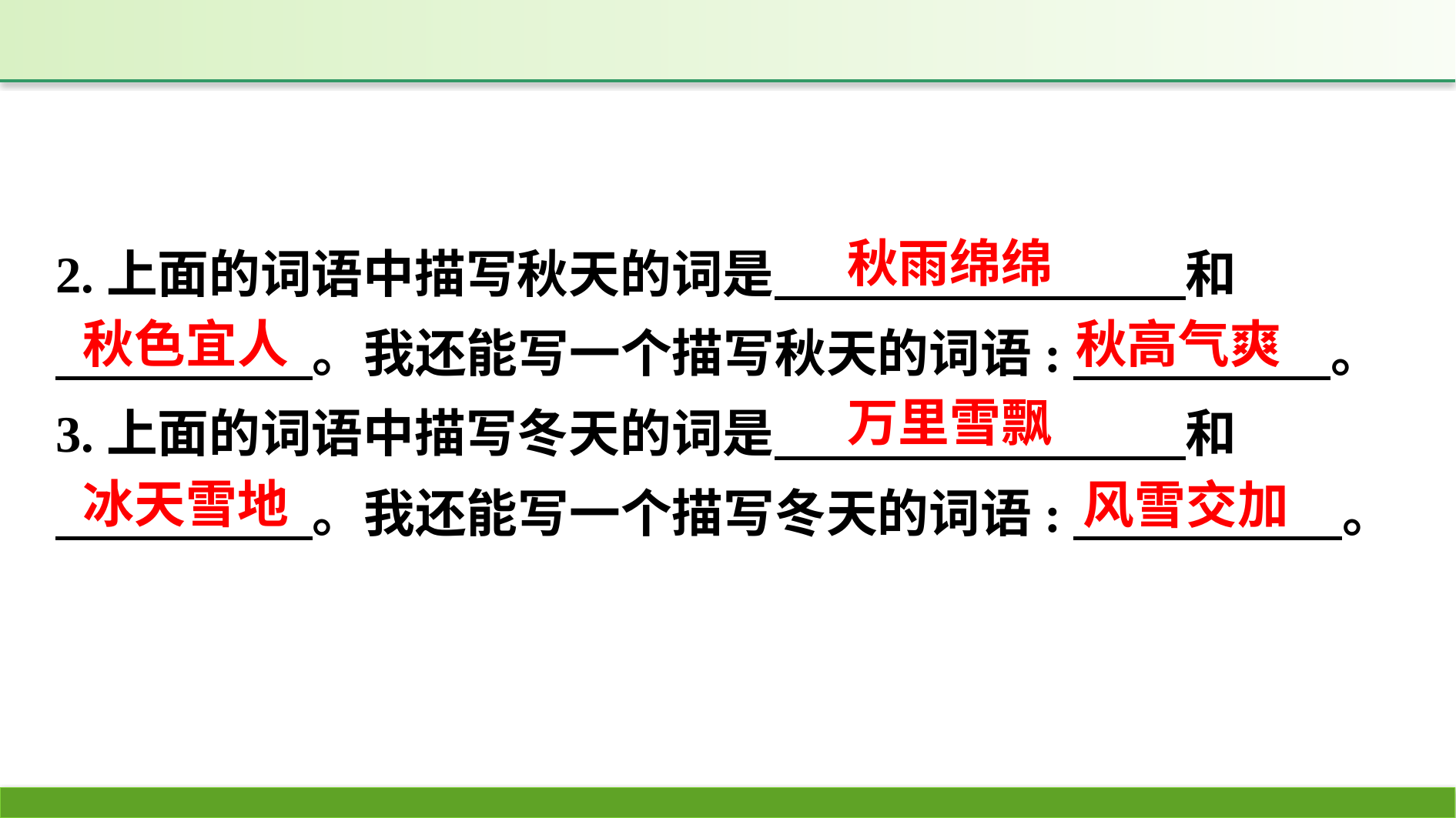

2.上面的词语中描写秋天的词是　　　　　　　　和
　　　　　。我还能写一个描写秋天的词语:　　　　　。
3.上面的词语中描写冬天的词是　　　　　　　　和
　　　　　。我还能写一个描写冬天的词语:　　　 　　。
秋雨绵绵
秋高气爽
秋色宜人
万里雪飘
冰天雪地
风雪交加